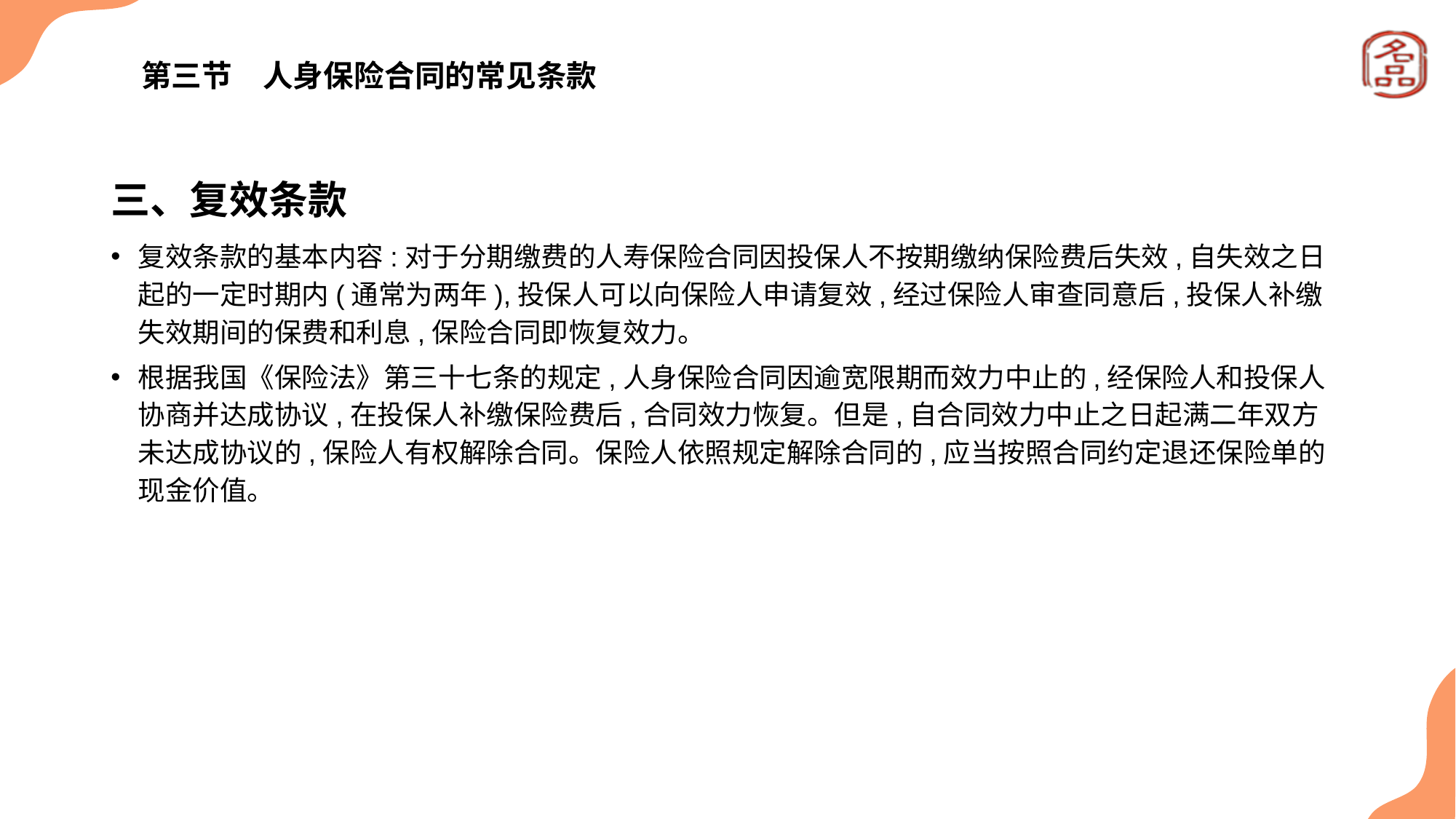

# 第三节　人身保险合同的常见条款
三、复效条款
复效条款的基本内容:对于分期缴费的人寿保险合同因投保人不按期缴纳保险费后失效,自失效之日起的一定时期内(通常为两年),投保人可以向保险人申请复效,经过保险人审查同意后,投保人补缴失效期间的保费和利息,保险合同即恢复效力。
根据我国《保险法》第三十七条的规定,人身保险合同因逾宽限期而效力中止的,经保险人和投保人协商并达成协议,在投保人补缴保险费后,合同效力恢复。但是,自合同效力中止之日起满二年双方未达成协议的,保险人有权解除合同。保险人依照规定解除合同的,应当按照合同约定退还保险单的现金价值。